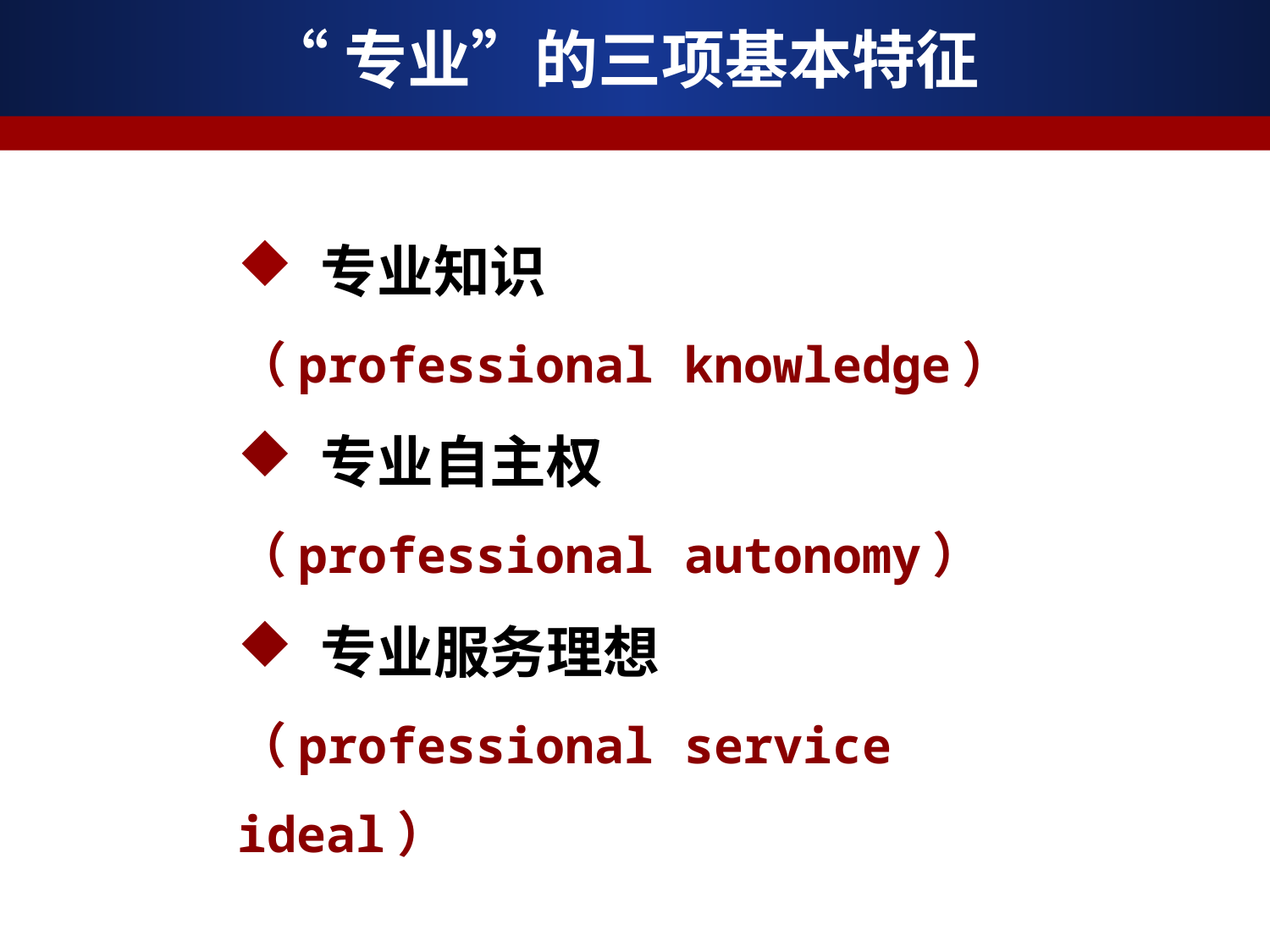

# “专业”的三项基本特征
 专业知识
（professional knowledge）
 专业自主权
（professional autonomy）
 专业服务理想
（professional service ideal）